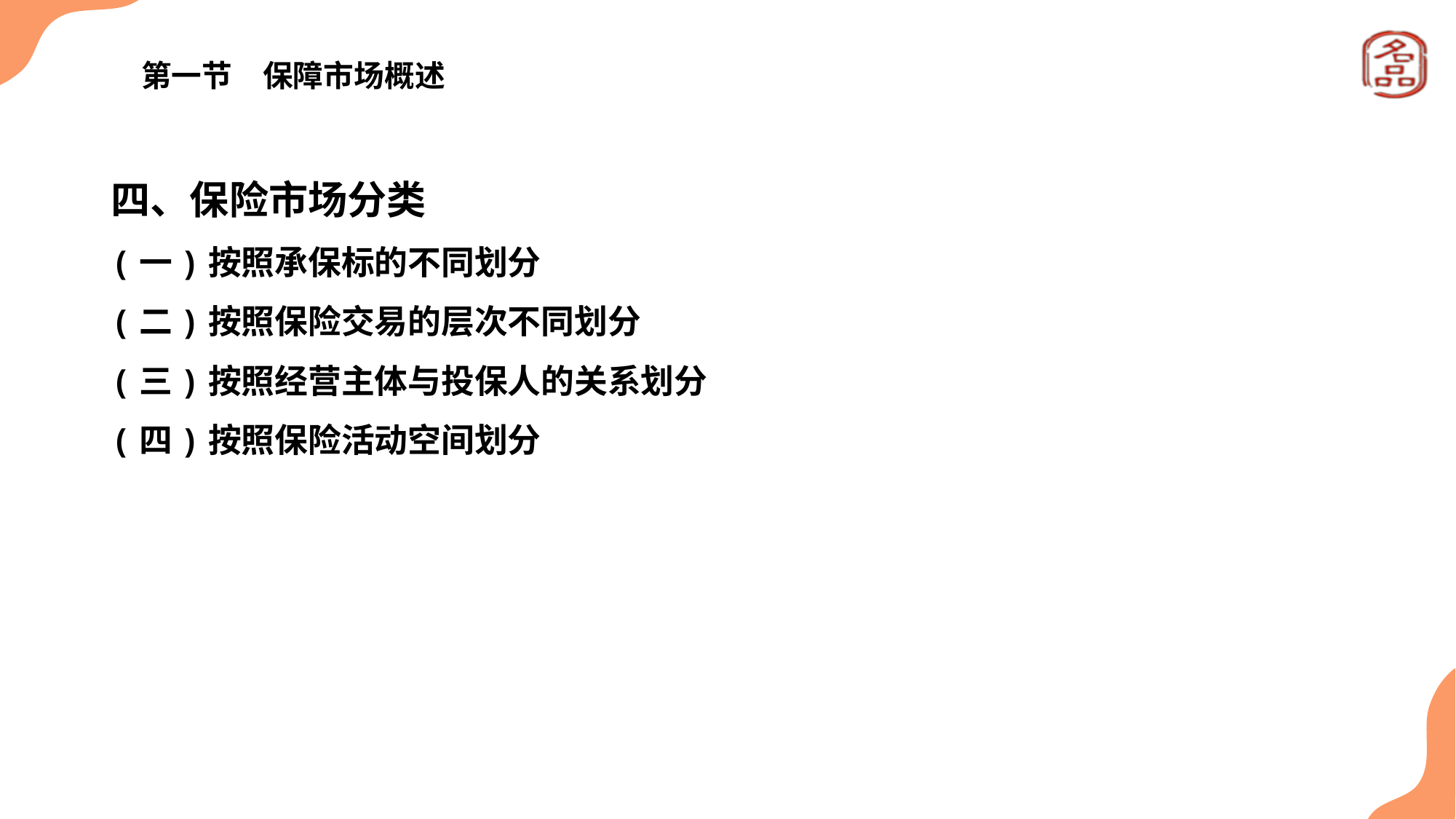

# 第一节　保障市场概述
四、保险市场分类
(一)按照承保标的不同划分
(二)按照保险交易的层次不同划分
(三)按照经营主体与投保人的关系划分
(四)按照保险活动空间划分